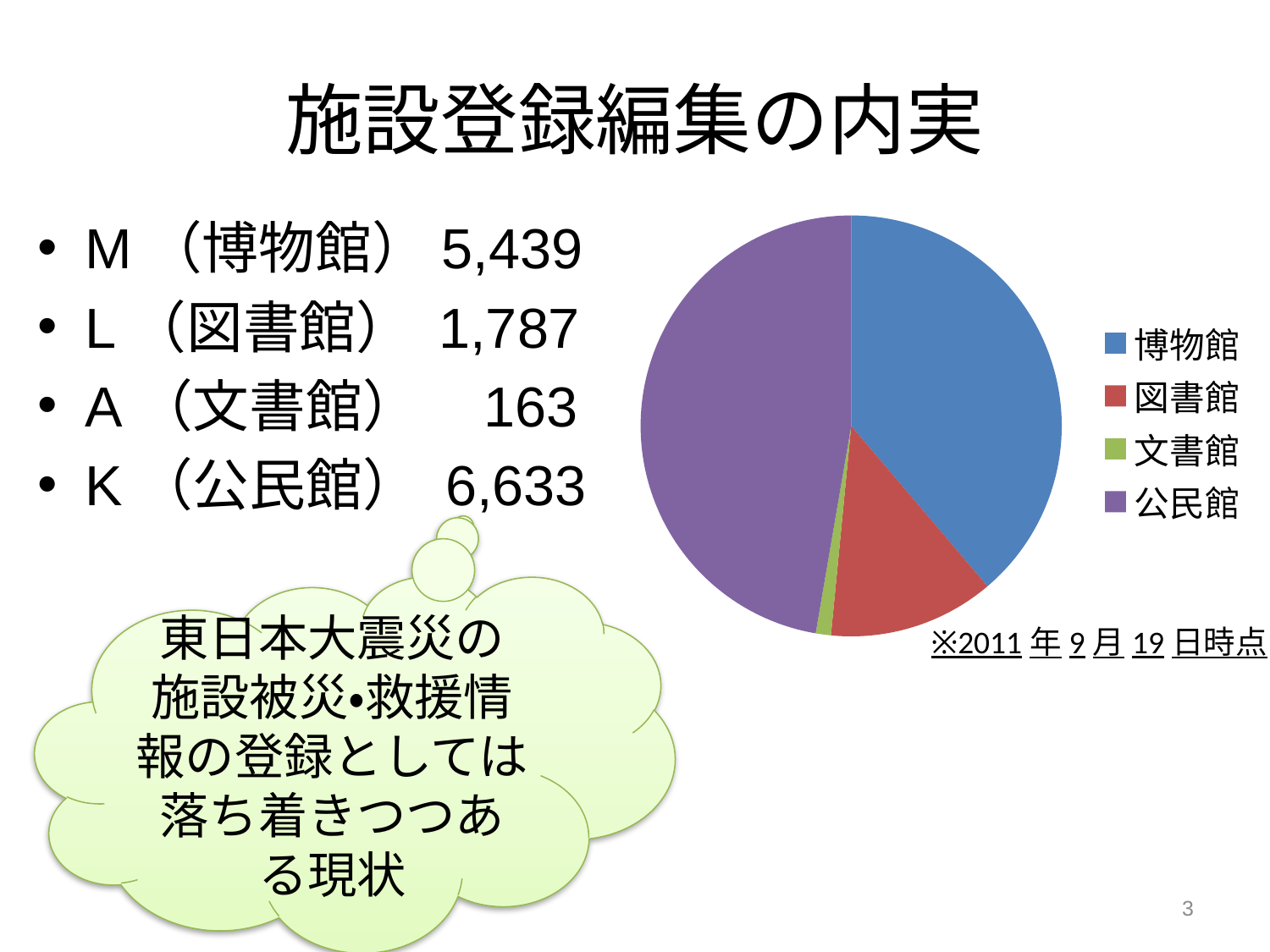

# 施設登録編集の内実

### Chart

| Category |  |
|---|---|
| 博物館 | 5439.0 |
| 図書館 | 1787.0 |
| 文書館 | 163.0 |
| 公民館 | 6633.0 |
M（博物館）5,439
L（図書館） 1,787
A（文書館）    163
K（公民館） 6,633
東日本大震災の施設被災・救援情報の登録としては落ち着きつつある現状
※2011年9月19日時点
3